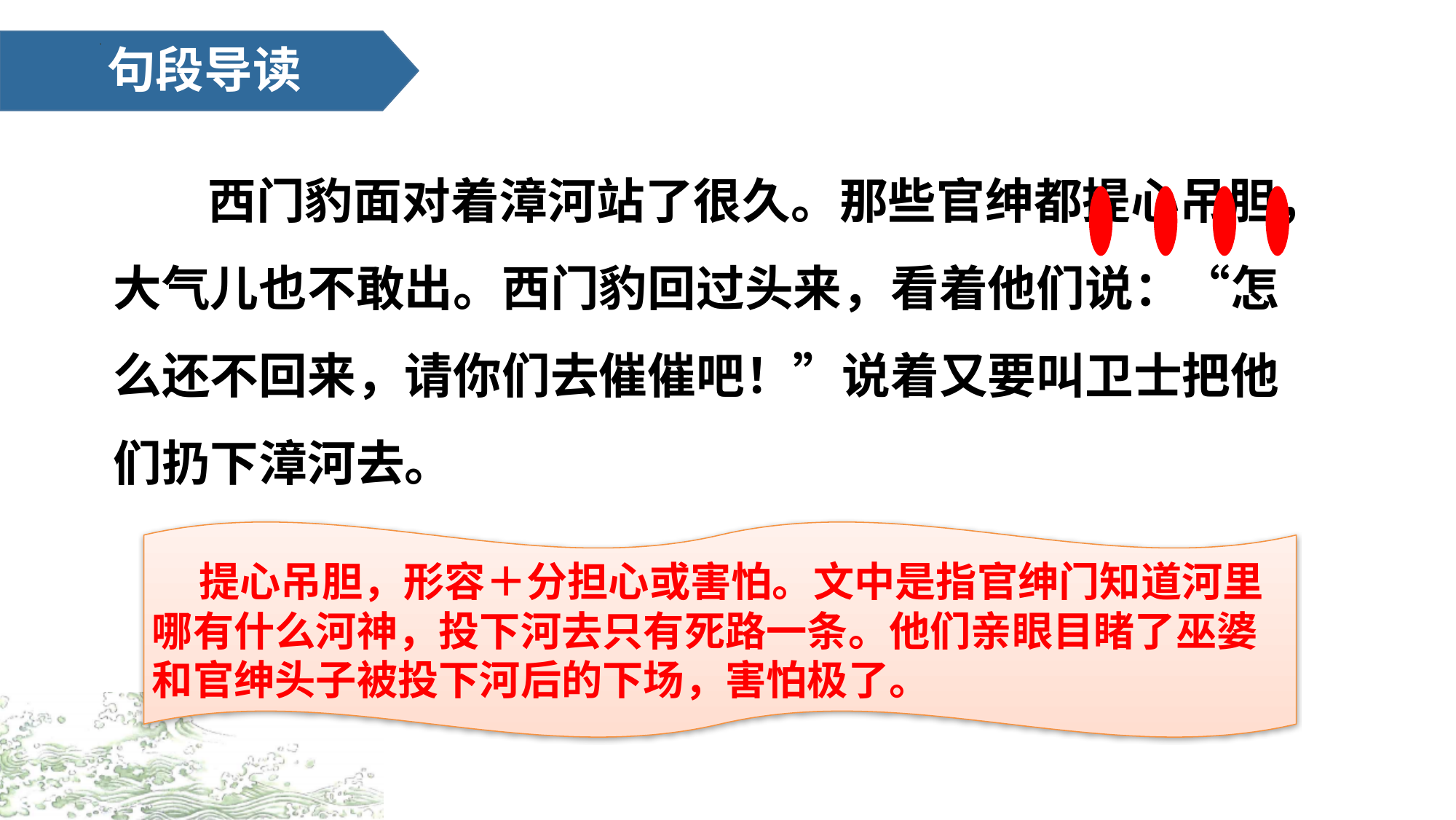

句段导读
西门豹面对着漳河站了很久。那些官绅都提心吊胆，大气儿也不敢出。西门豹回过头来，看着他们说：“怎么还不回来，请你们去催催吧！”说着又要叫卫士把他们扔下漳河去。

    提心吊胆，形容＋分担心或害怕。文中是指官绅门知道河里哪有什么河神，投下河去只有死路一条。他们亲眼目睹了巫婆和官绅头子被投下河后的下场，害怕极了。